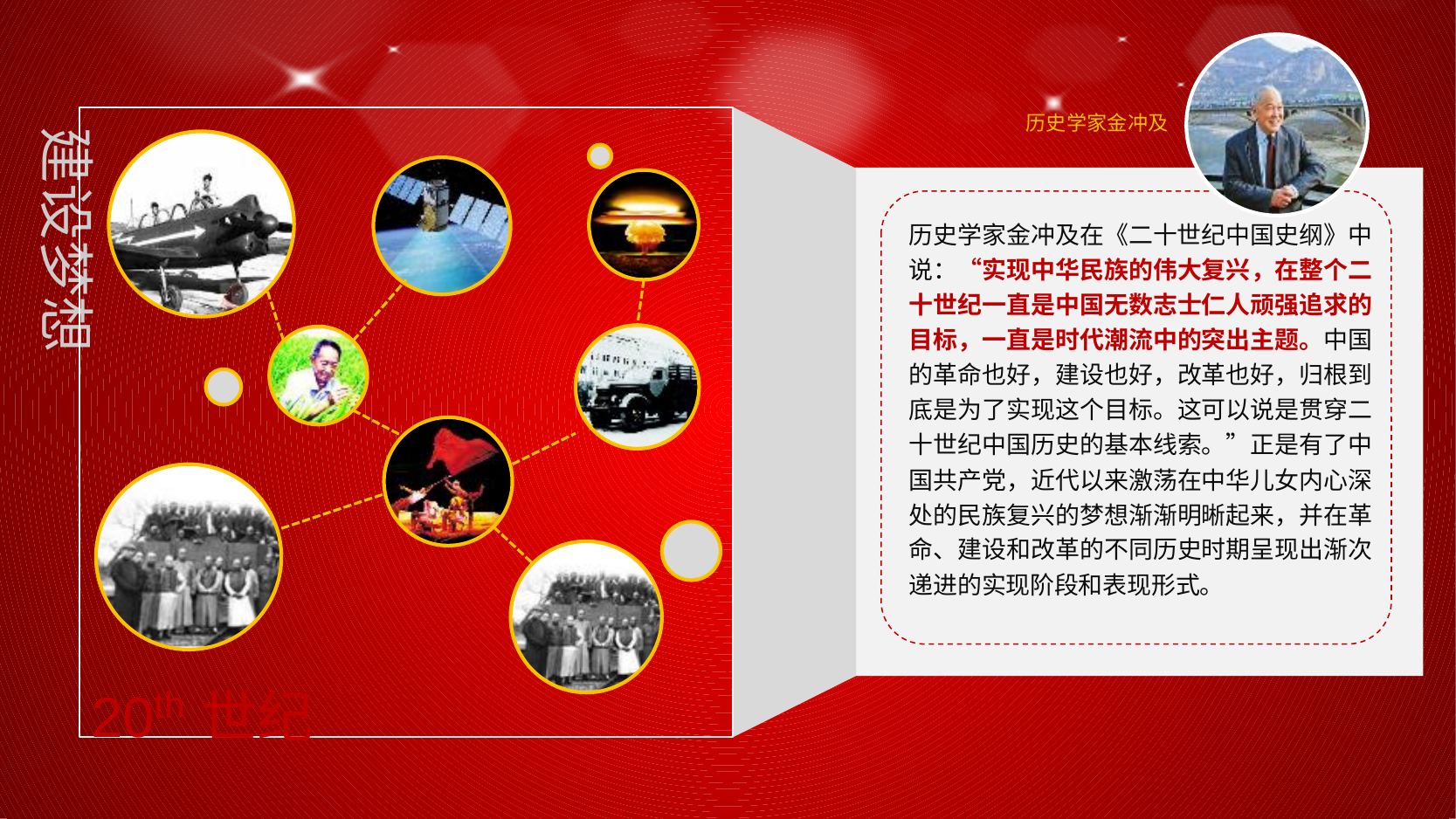

历史学家金冲及

建设梦想

历史学家金冲及在《二十世纪中国史纲》中说：“实现中华民族的伟大复兴，在整个二十世纪一直是中国无数志士仁人顽强追求的目标，一直是时代潮流中的突出主题。中国的革命也好，建设也好，改革也好，归根到底是为了实现这个目标。这可以说是贯穿二十世纪中国历史的基本线索。”正是有了中国共产党，近代以来激荡在中华儿女内心深处的民族复兴的梦想渐渐明晰起来，并在革命、建设和改革的不同历史时期呈现出渐次递进的实现阶段和表现形式。

20th世纪